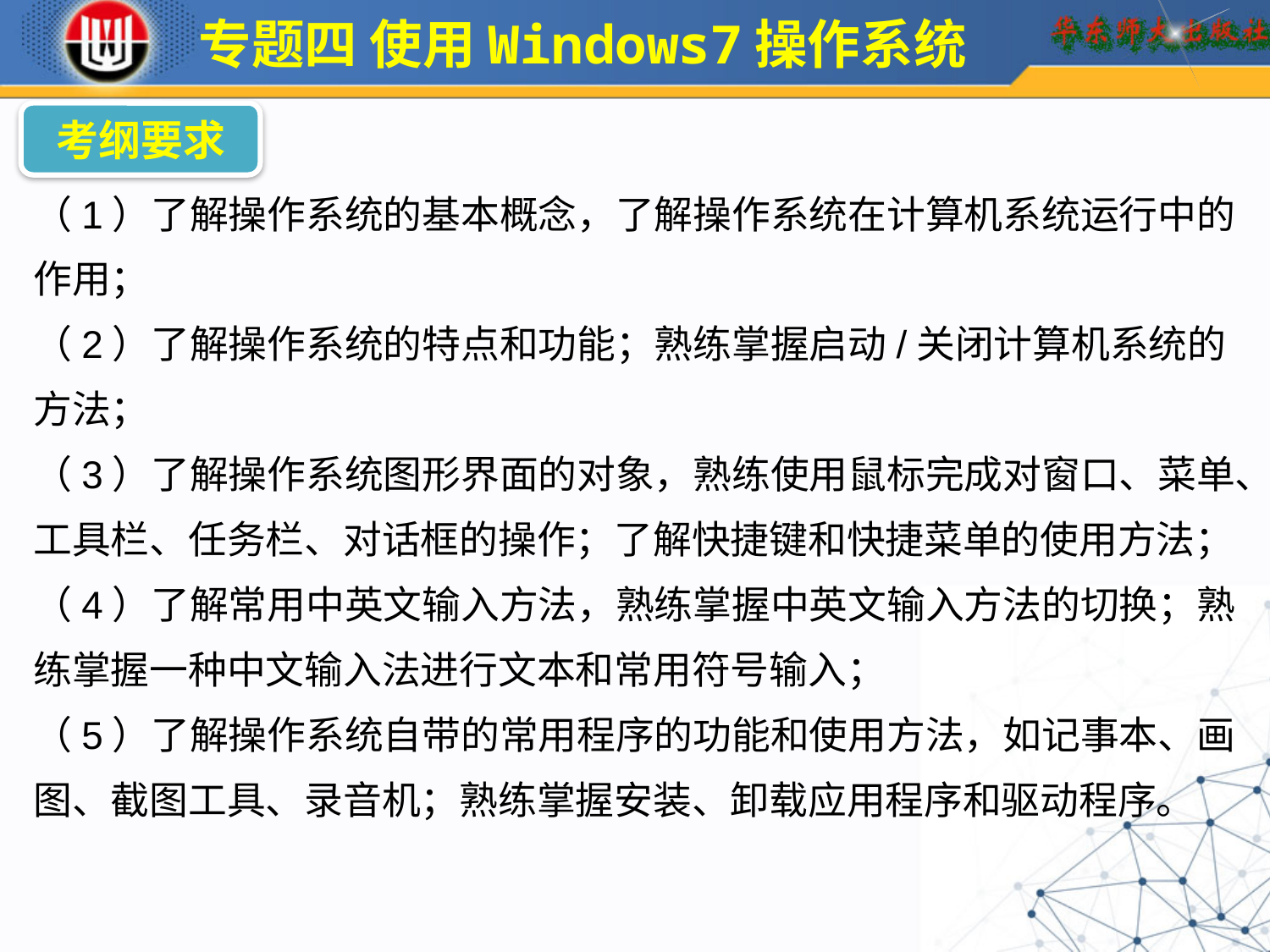

专题四 使用Windows7操作系统
考纲要求
（1）了解操作系统的基本概念，了解操作系统在计算机系统运行中的作用；
（2）了解操作系统的特点和功能；熟练掌握启动/关闭计算机系统的方法；
（3）了解操作系统图形界面的对象，熟练使用鼠标完成对窗口、菜单、工具栏、任务栏、对话框的操作；了解快捷键和快捷菜单的使用方法；
（4）了解常用中英文输入方法，熟练掌握中英文输入方法的切换；熟练掌握一种中文输入法进行文本和常用符号输入；
（5）了解操作系统自带的常用程序的功能和使用方法，如记事本、画图、截图工具、录音机；熟练掌握安装、卸载应用程序和驱动程序。